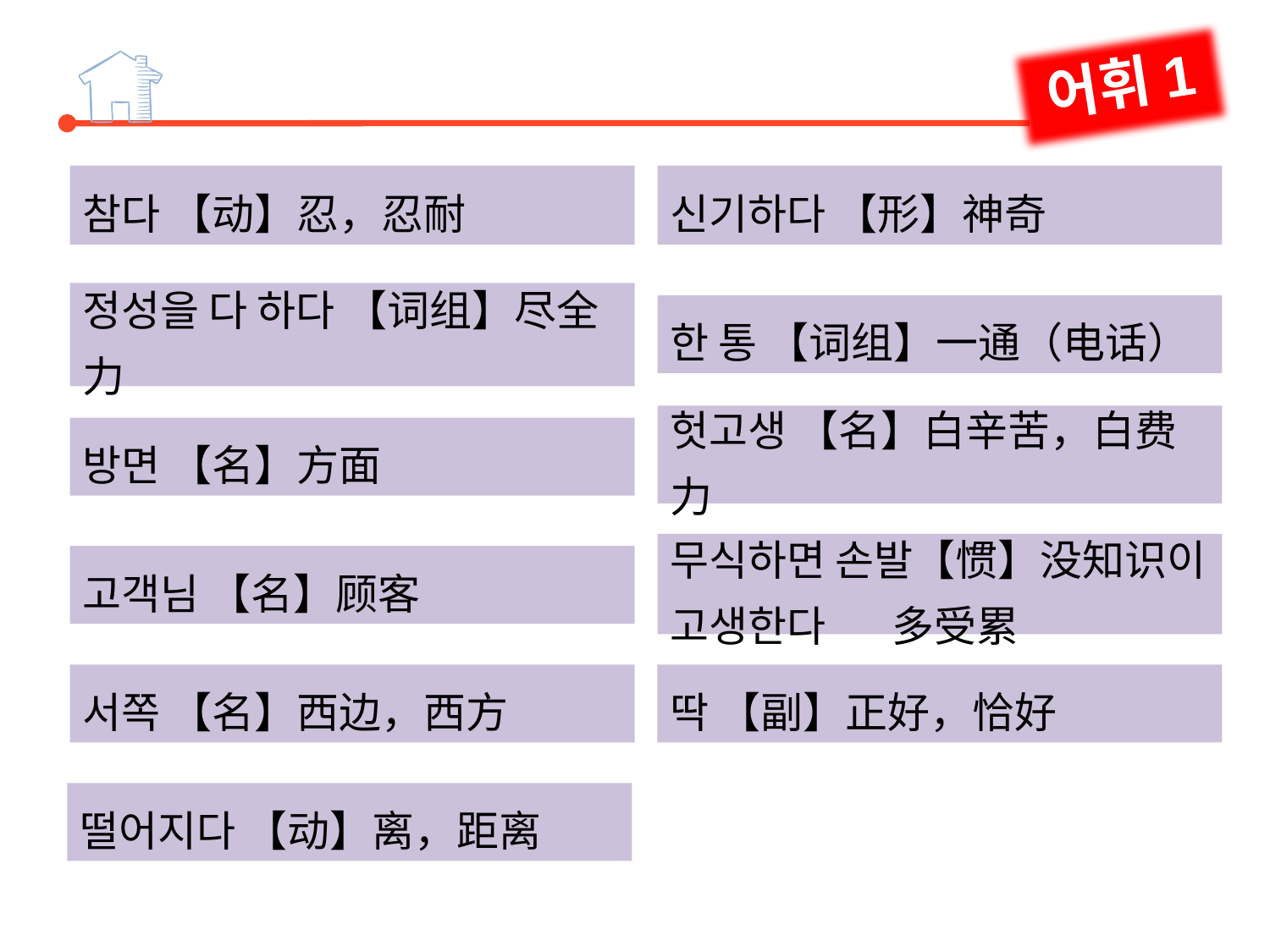

어휘1

참다 【动】忍，忍耐
신기하다 【形】神奇
정성을 다 하다 【词组】尽全力
한 통 【词组】一通（电话）
헛고생 【名】白辛苦，白费力
방면 【名】方面
무식하면 손발【惯】没知识이 고생한다       多受累
고객님 【名】顾客
서쪽 【名】西边，西方
딱 【副】正好，恰好
떨어지다 【动】离，距离